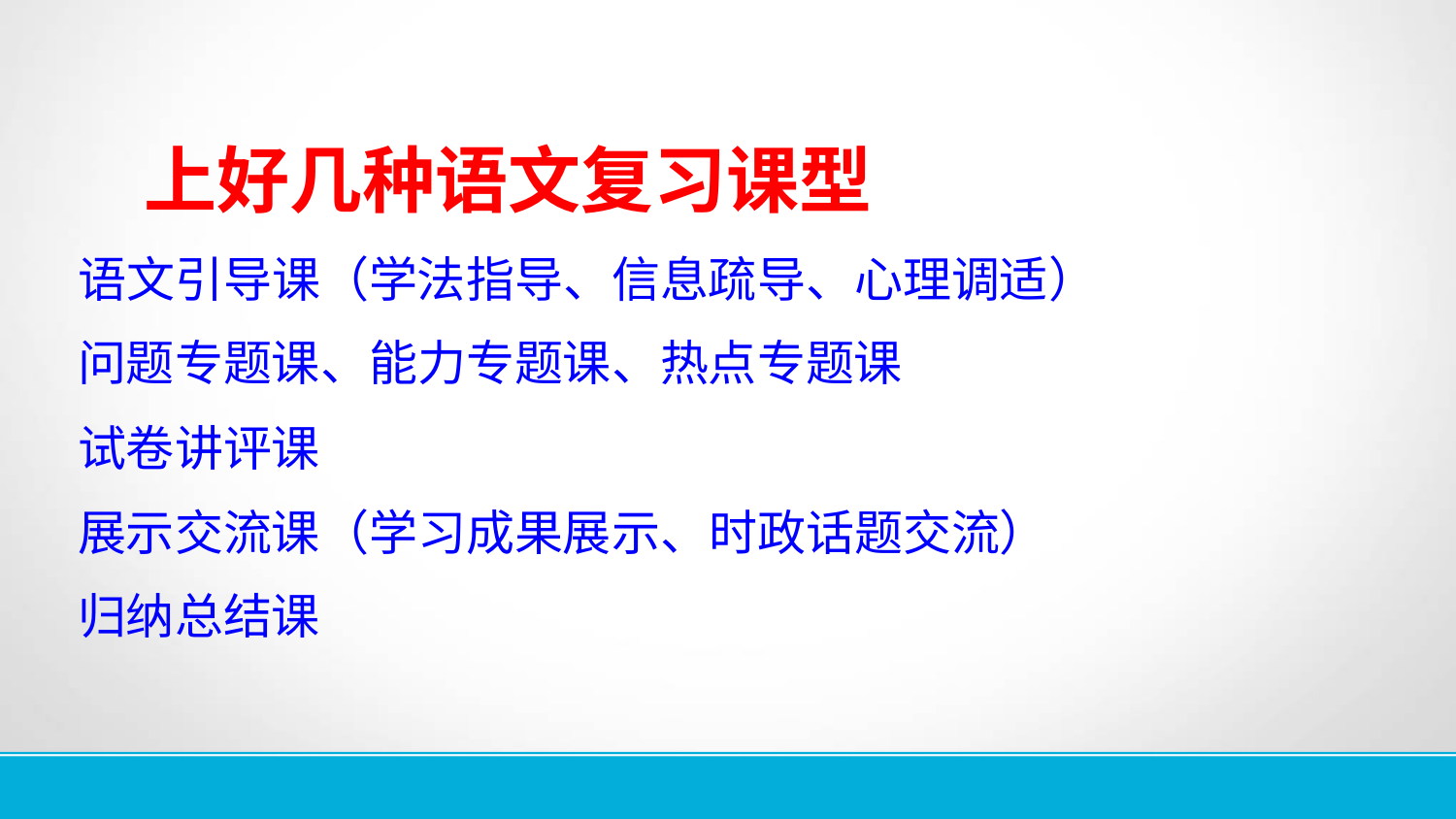

#
   上好几种语文复习课型
语文引导课（学法指导、信息疏导、心理调适）
问题专题课、能力专题课、热点专题课
试卷讲评课
展示交流课（学习成果展示、时政话题交流）
归纳总结课